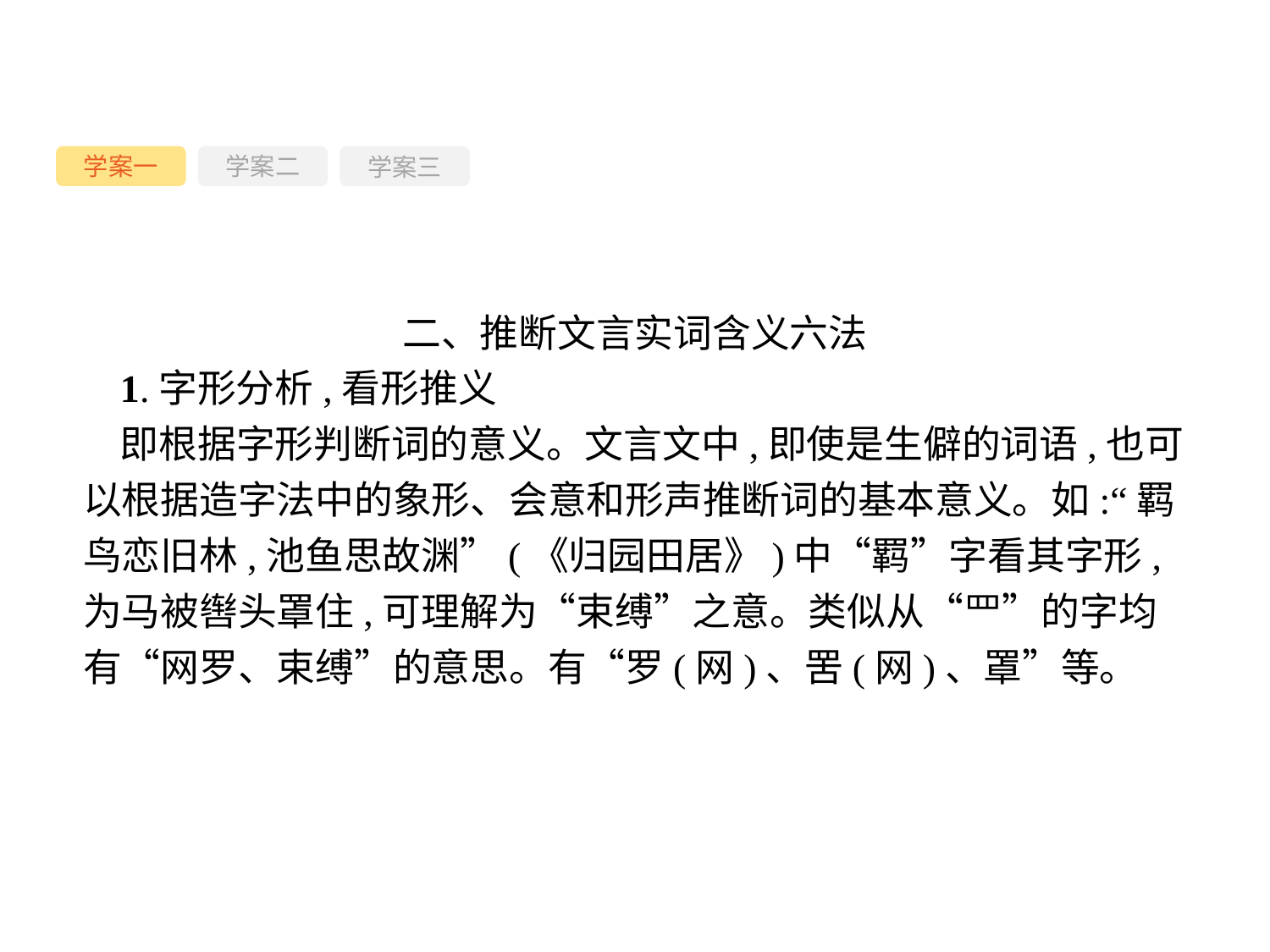

学案一
学案三
学案二
二、推断文言实词含义六法
1.字形分析,看形推义
即根据字形判断词的意义。文言文中,即使是生僻的词语,也可以根据造字法中的象形、会意和形声推断词的基本意义。如:“羁鸟恋旧林,池鱼思故渊”(《归园田居》)中“羁”字看其字形,为马被辔头罩住,可理解为“束缚”之意。类似从“罒”的字均有“网罗、束缚”的意思。有“罗(网)、罟(网)、罩”等。
-56-